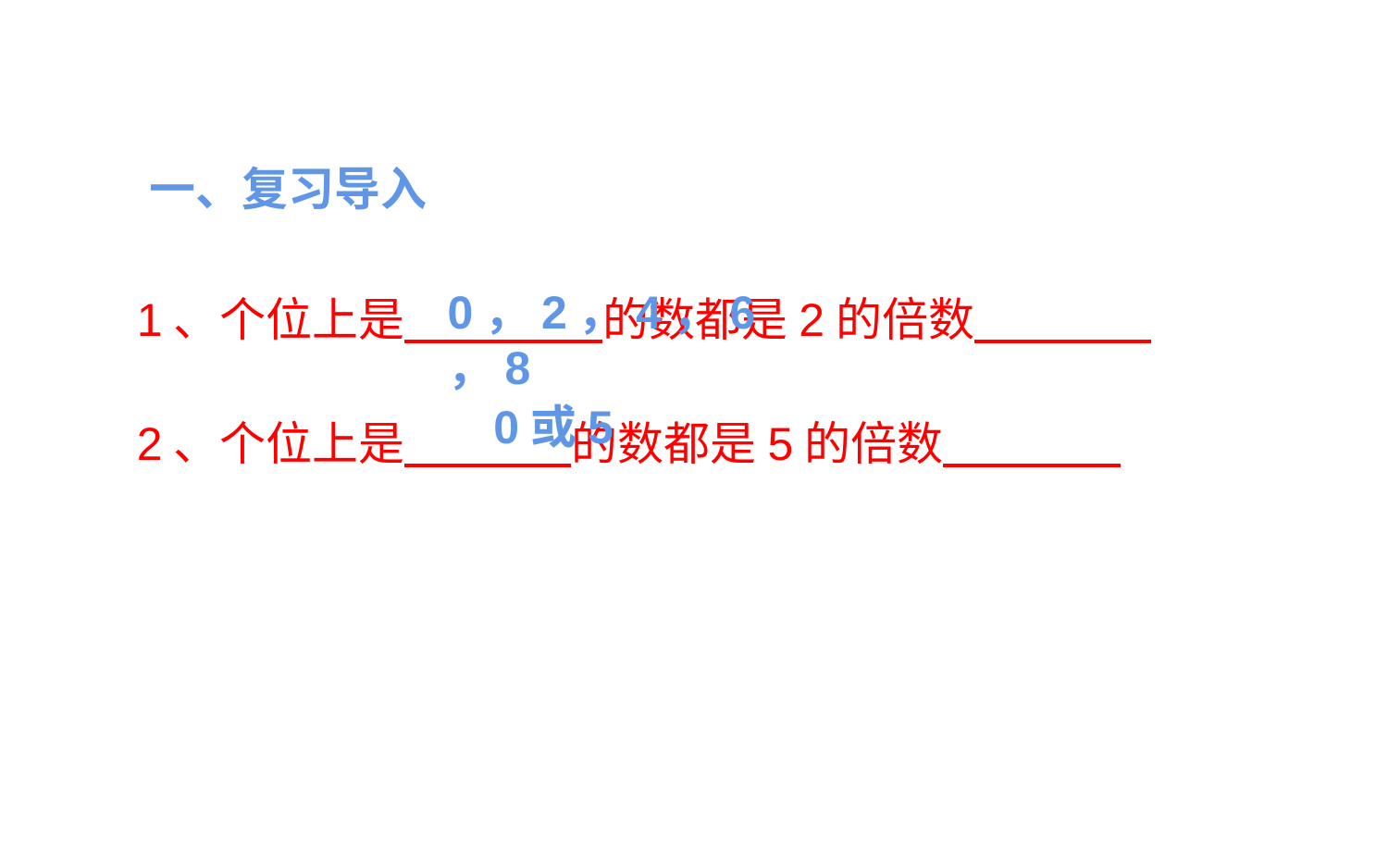

一、复习导入
0，2，4，6，8
1、个位上是                   的数都是2的倍数
0或5
2、个位上是                的数都是5的倍数